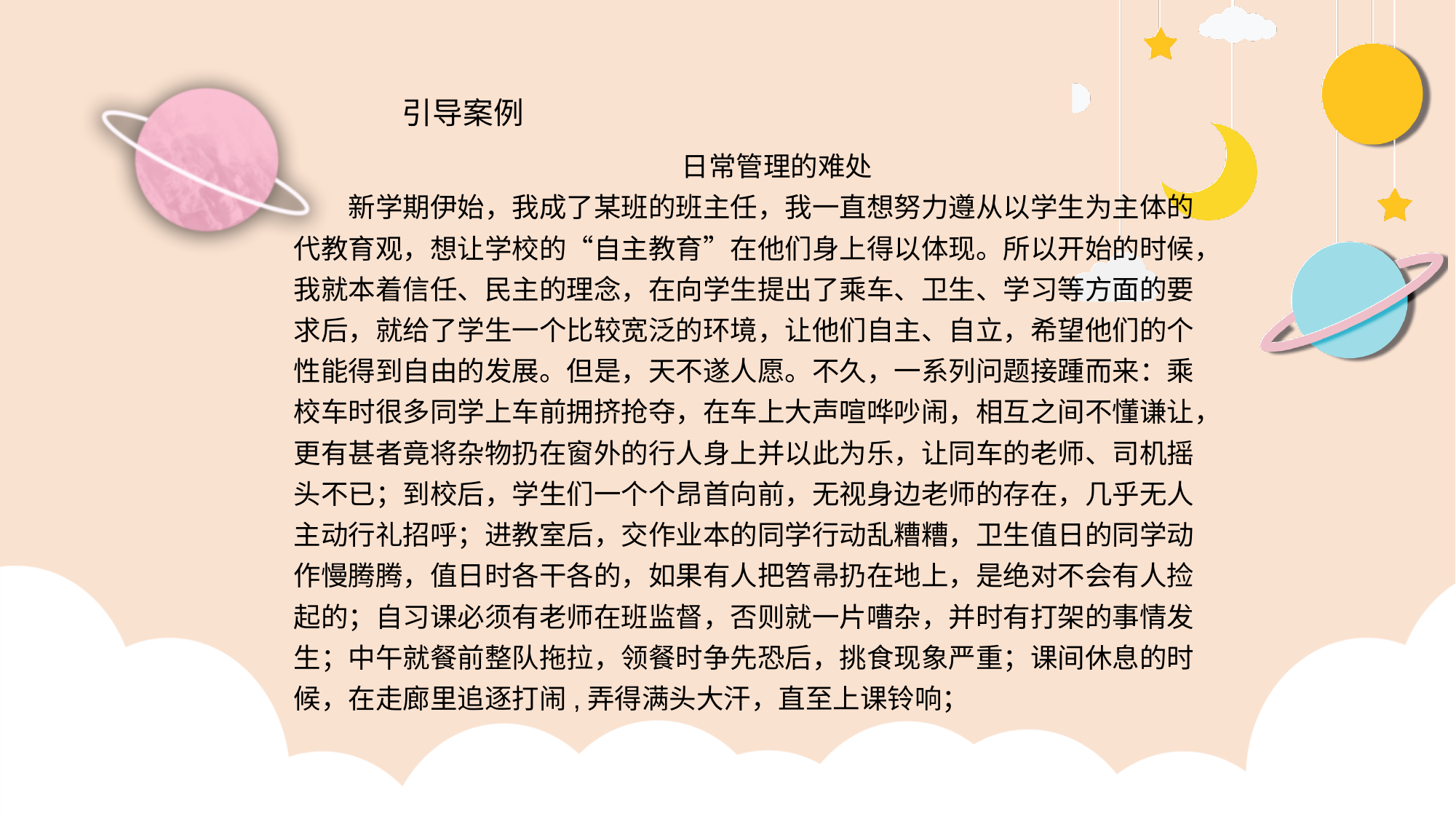

引导案例
日常管理的难处
新学期伊始，我成了某班的班主任，我一直想努力遵从以学生为主体的代教育观，想让学校的“自主教育”在他们身上得以体现。所以开始的时候，我就本着信任、民主的理念，在向学生提出了乘车、卫生、学习等方面的要求后，就给了学生一个比较宽泛的环境，让他们自主、自立，希望他们的个性能得到自由的发展。但是，天不遂人愿。不久，一系列问题接踵而来：乘校车时很多同学上车前拥挤抢夺，在车上大声喧哗吵闹，相互之间不懂谦让，更有甚者竟将杂物扔在窗外的行人身上并以此为乐，让同车的老师、司机摇头不已；到校后，学生们一个个昂首向前，无视身边老师的存在，几乎无人主动行礼招呼；进教室后，交作业本的同学行动乱糟糟，卫生值日的同学动作慢腾腾，值日时各干各的，如果有人把笤帚扔在地上，是绝对不会有人捡起的；自习课必须有老师在班监督，否则就一片嘈杂，并时有打架的事情发生；中午就餐前整队拖拉，领餐时争先恐后，挑食现象严重；课间休息的时候，在走廊里追逐打闹,弄得满头大汗，直至上课铃响；